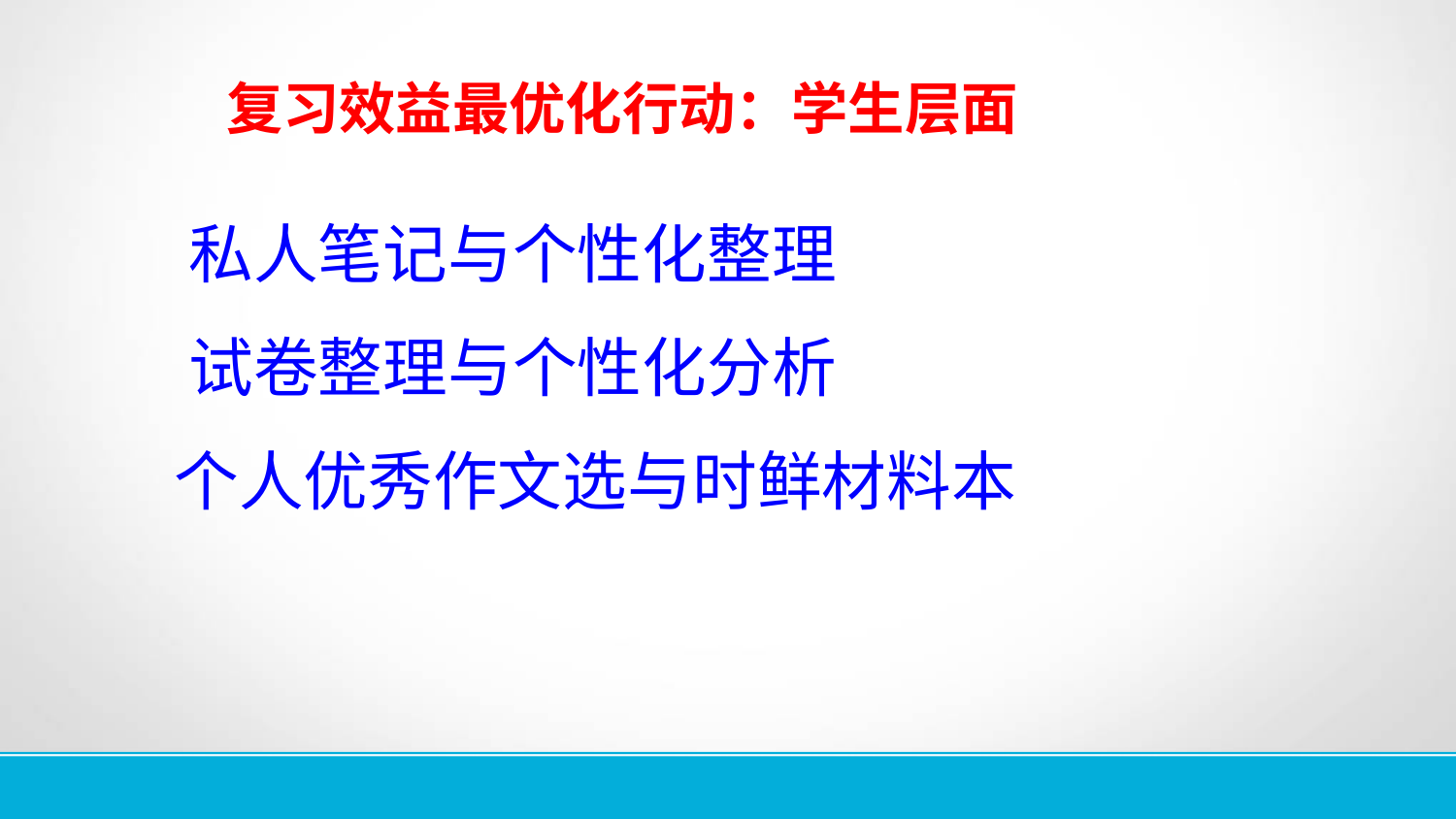

私人笔记与个性化整理
     试卷整理与个性化分析
    个人优秀作文选与时鲜材料本

复习效益最优化行动：学生层面